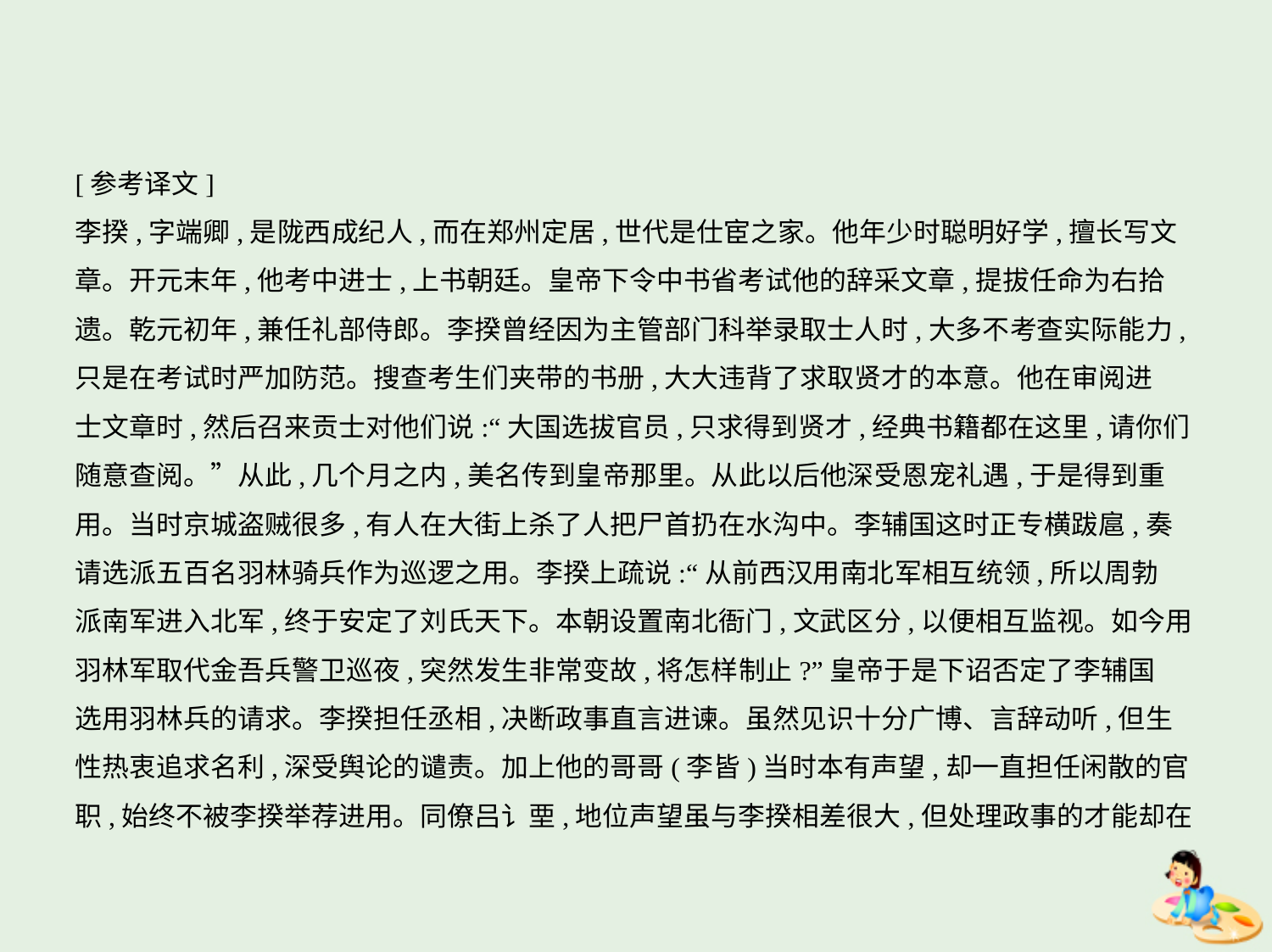

[参考译文]
李揆,字端卿,是陇西成纪人,而在郑州定居,世代是仕宦之家。他年少时聪明好学,擅长写文
章。开元末年,他考中进士,上书朝廷。皇帝下令中书省考试他的辞采文章,提拔任命为右拾
遗。乾元初年,兼任礼部侍郎。李揆曾经因为主管部门科举录取士人时,大多不考查实际能力,
只是在考试时严加防范。搜查考生们夹带的书册,大大违背了求取贤才的本意。他在审阅进
士文章时,然后召来贡士对他们说:“大国选拔官员,只求得到贤才,经典书籍都在这里,请你们
随意查阅。”从此,几个月之内,美名传到皇帝那里。从此以后他深受恩宠礼遇,于是得到重
用。当时京城盗贼很多,有人在大街上杀了人把尸首扔在水沟中。李辅国这时正专横跋扈,奏
请选派五百名羽林骑兵作为巡逻之用。李揆上疏说:“从前西汉用南北军相互统领,所以周勃
派南军进入北军,终于安定了刘氏天下。本朝设置南北衙门,文武区分,以便相互监视。如今用
羽林军取代金吾兵警卫巡夜,突然发生非常变故,将怎样制止?”皇帝于是下诏否定了李辅国
选用羽林兵的请求。李揆担任丞相,决断政事直言进谏。虽然见识十分广博、言辞动听,但生
性热衷追求名利,深受舆论的谴责。加上他的哥哥(李皆)当时本有声望,却一直担任闲散的官
职,始终不被李揆举荐进用。同僚吕讠垔,地位声望虽与李揆相差很大,但处理政事的才能却在